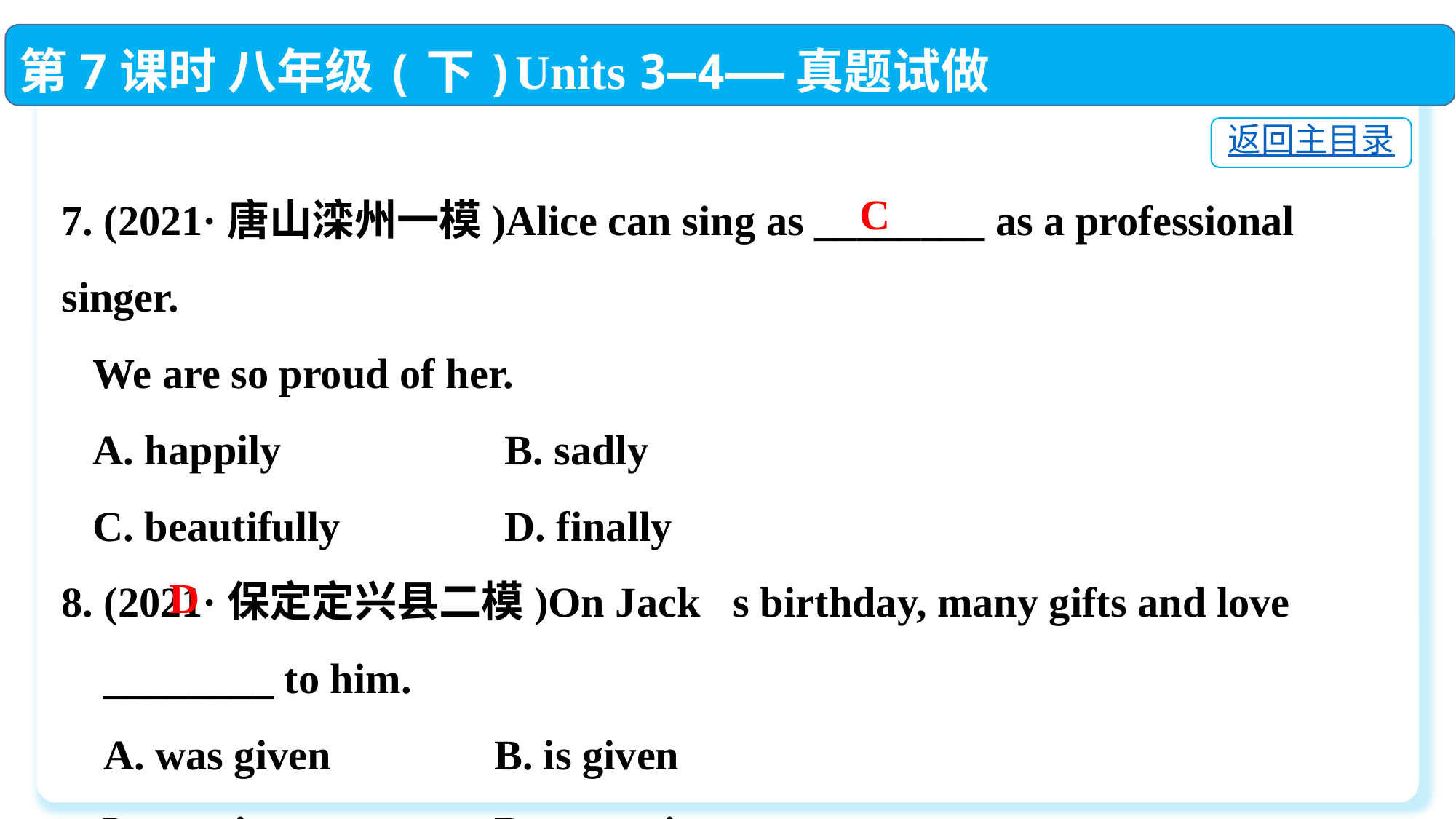

第7课时 八年级(下)Units 3—4——真题试做

返回主目录

7. (2021·唐山滦州一模)Alice can sing as ________ as a professional singer.
   We are so proud of her.
   A. happily	           B. sadly
   C. beautifully	           D. finally
8. (2021·保定定兴县二模)On Jack􀆳s birthday, many gifts and love
    ________ to him.
    A. was given	          B. is given
   C. are given	          D. were given
C
D